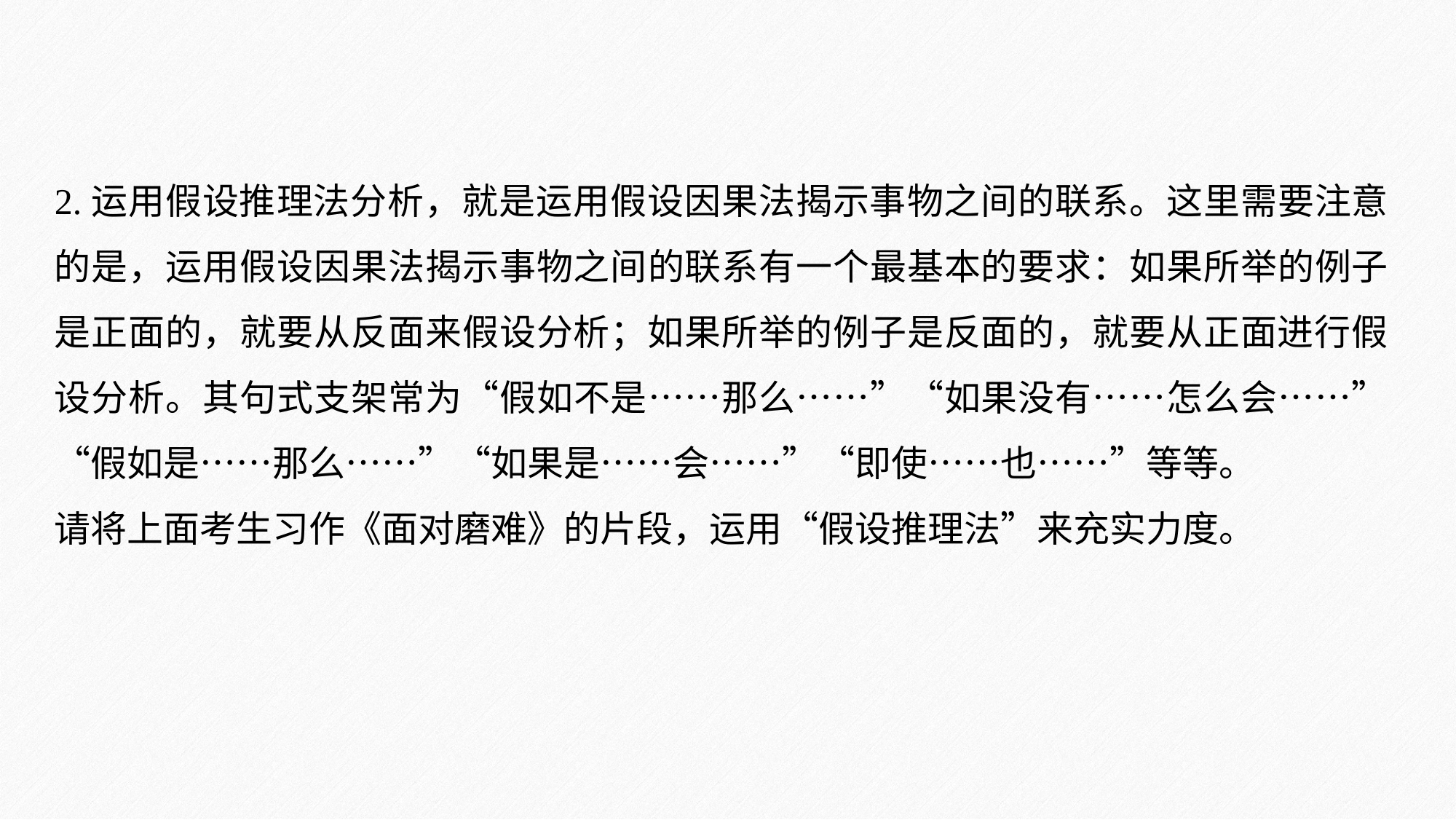

2.运用假设推理法分析，就是运用假设因果法揭示事物之间的联系。这里需要注意的是，运用假设因果法揭示事物之间的联系有一个最基本的要求：如果所举的例子是正面的，就要从反面来假设分析；如果所举的例子是反面的，就要从正面进行假设分析。其句式支架常为“假如不是……那么……”“如果没有……怎么会……”“假如是……那么……”“如果是……会……”“即使……也……”等等。
请将上面考生习作《面对磨难》的片段，运用“假设推理法”来充实力度。